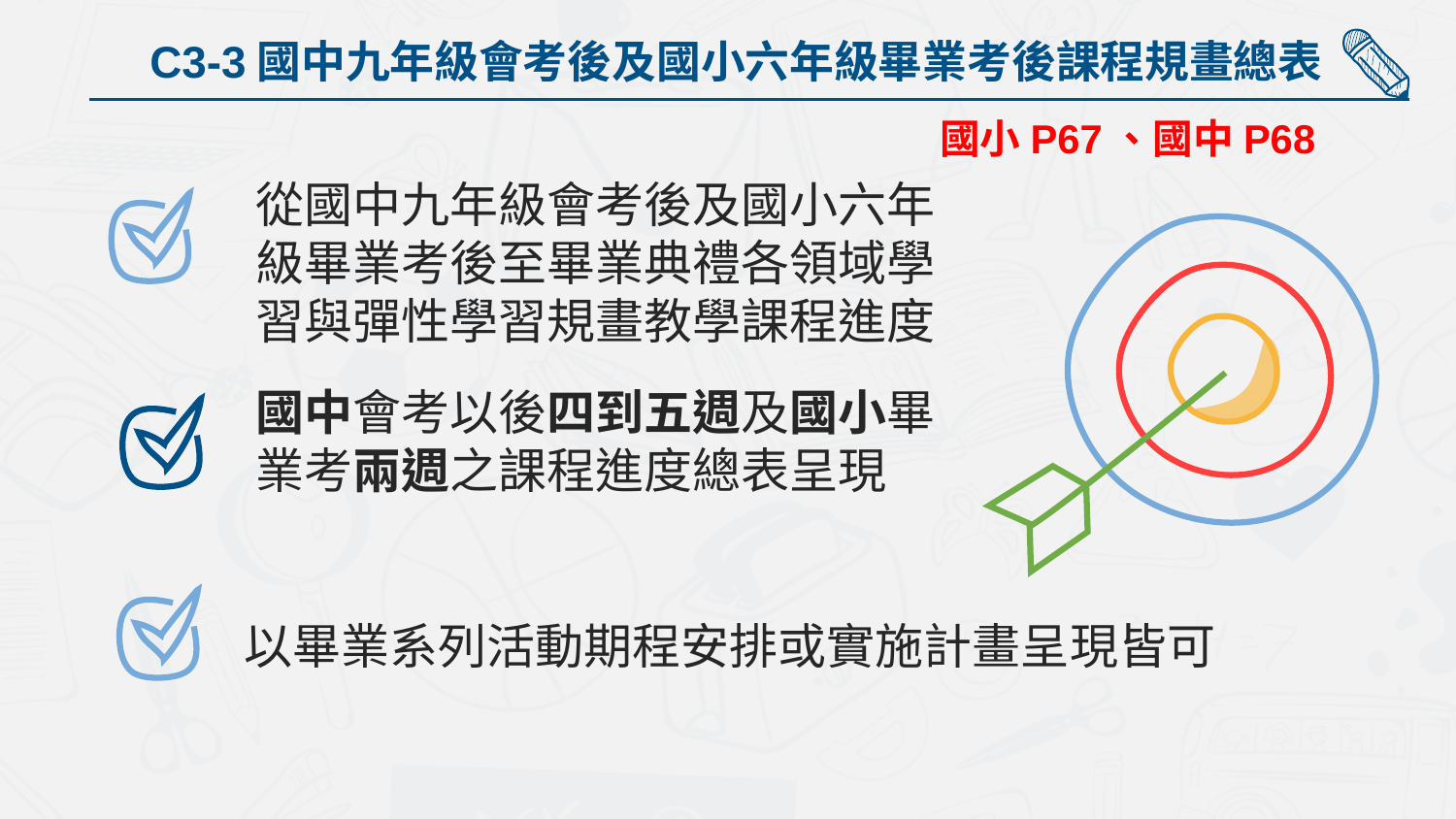

C3-3國中九年級會考後及國小六年級畢業考後課程規畫總表
國小P67、國中P68
從國中九年級會考後及國小六年級畢業考後至畢業典禮各領域學習與彈性學習規畫教學課程進度

國中會考以後四到五週及國小畢業考兩週之課程進度總表呈現

以畢業系列活動期程安排或實施計畫呈現皆可